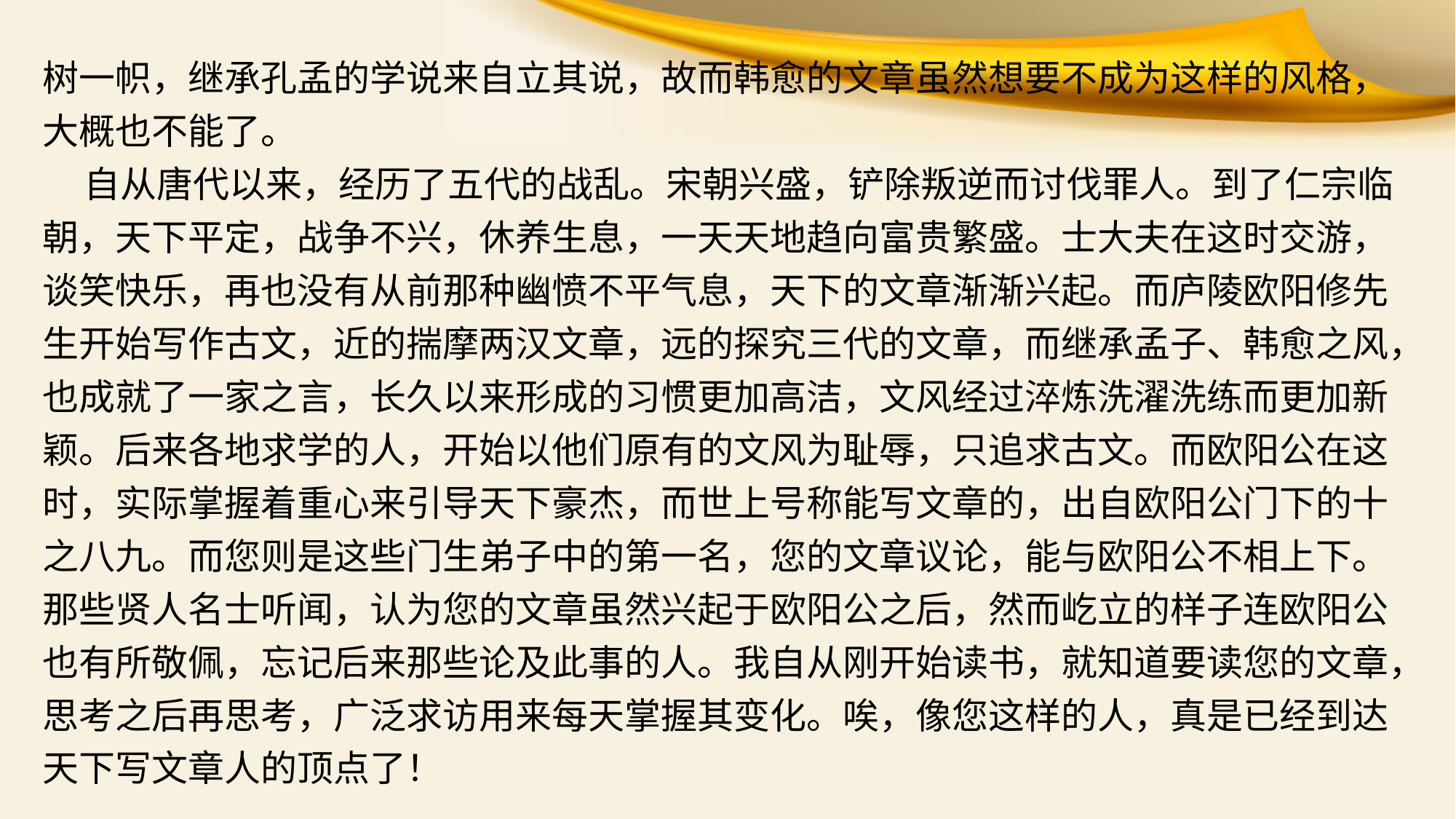

树一帜，继承孔孟的学说来自立其说，故而韩愈的文章虽然想要不成为这样的风格，大概也不能了。
    自从唐代以来，经历了五代的战乱。宋朝兴盛，铲除叛逆而讨伐罪人。到了仁宗临朝，天下平定，战争不兴，休养生息，一天天地趋向富贵繁盛。士大夫在这时交游，谈笑快乐，再也没有从前那种幽愤不平气息，天下的文章渐渐兴起。而庐陵欧阳修先生开始写作古文，近的揣摩两汉文章，远的探究三代的文章，而继承孟子、韩愈之风，也成就了一家之言，长久以来形成的习惯更加高洁，文风经过淬炼洗濯洗练而更加新颖。后来各地求学的人，开始以他们原有的文风为耻辱，只追求古文。而欧阳公在这时，实际掌握着重心来引导天下豪杰，而世上号称能写文章的，出自欧阳公门下的十之八九。而您则是这些门生弟子中的第一名，您的文章议论，能与欧阳公不相上下。那些贤人名士听闻，认为您的文章虽然兴起于欧阳公之后，然而屹立的样子连欧阳公也有所敬佩，忘记后来那些论及此事的人。我自从刚开始读书，就知道要读您的文章，思考之后再思考，广泛求访用来每天掌握其变化。唉，像您这样的人，真是已经到达天下写文章人的顶点了！